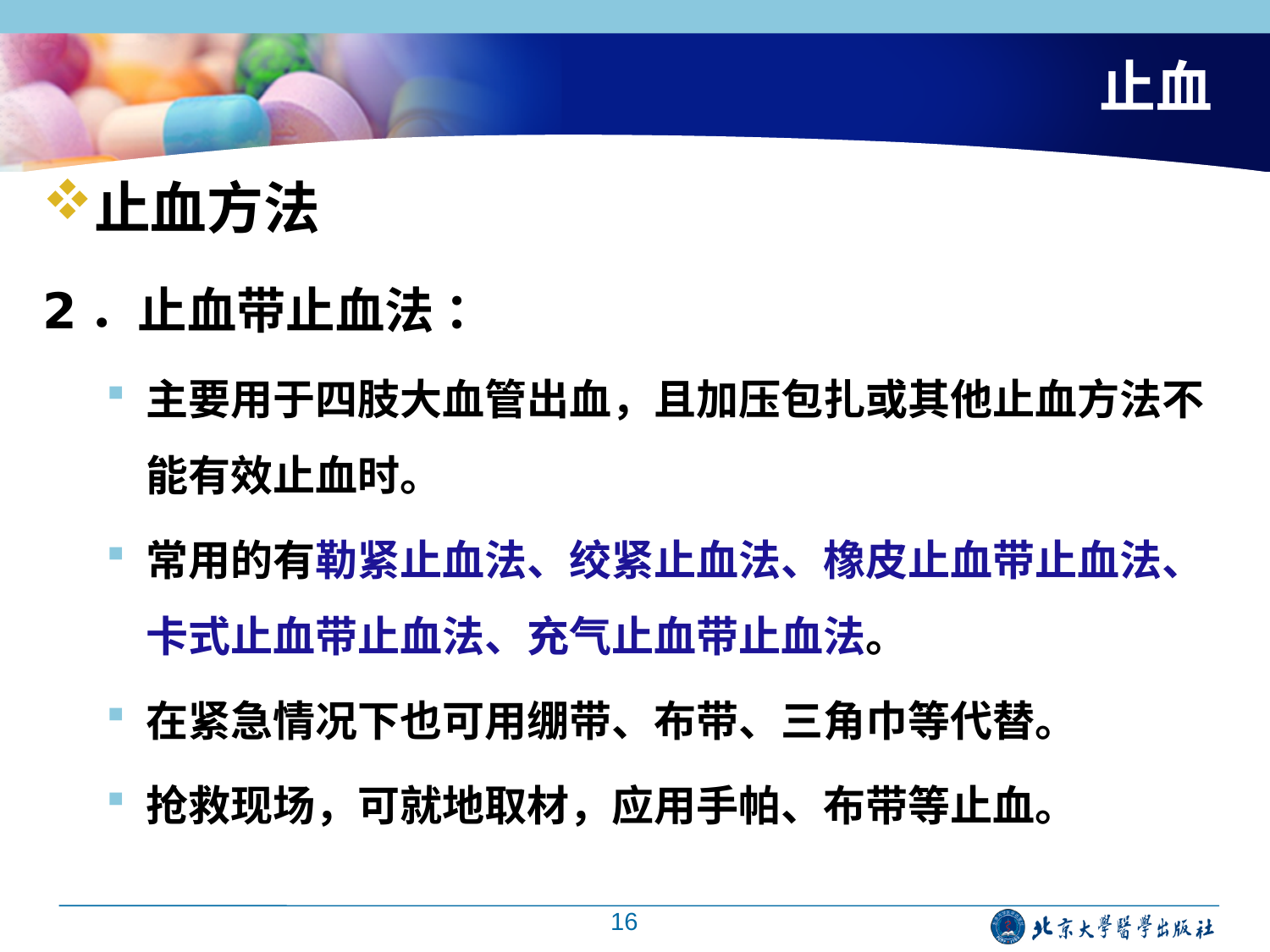

# 止血
止血方法
2．止血带止血法 ：
主要用于四肢大血管出血，且加压包扎或其他止血方法不能有效止血时。
常用的有勒紧止血法、绞紧止血法、橡皮止血带止血法、卡式止血带止血法、充气止血带止血法。
在紧急情况下也可用绷带、布带、三角巾等代替。
抢救现场，可就地取材，应用手帕、布带等止血。
16